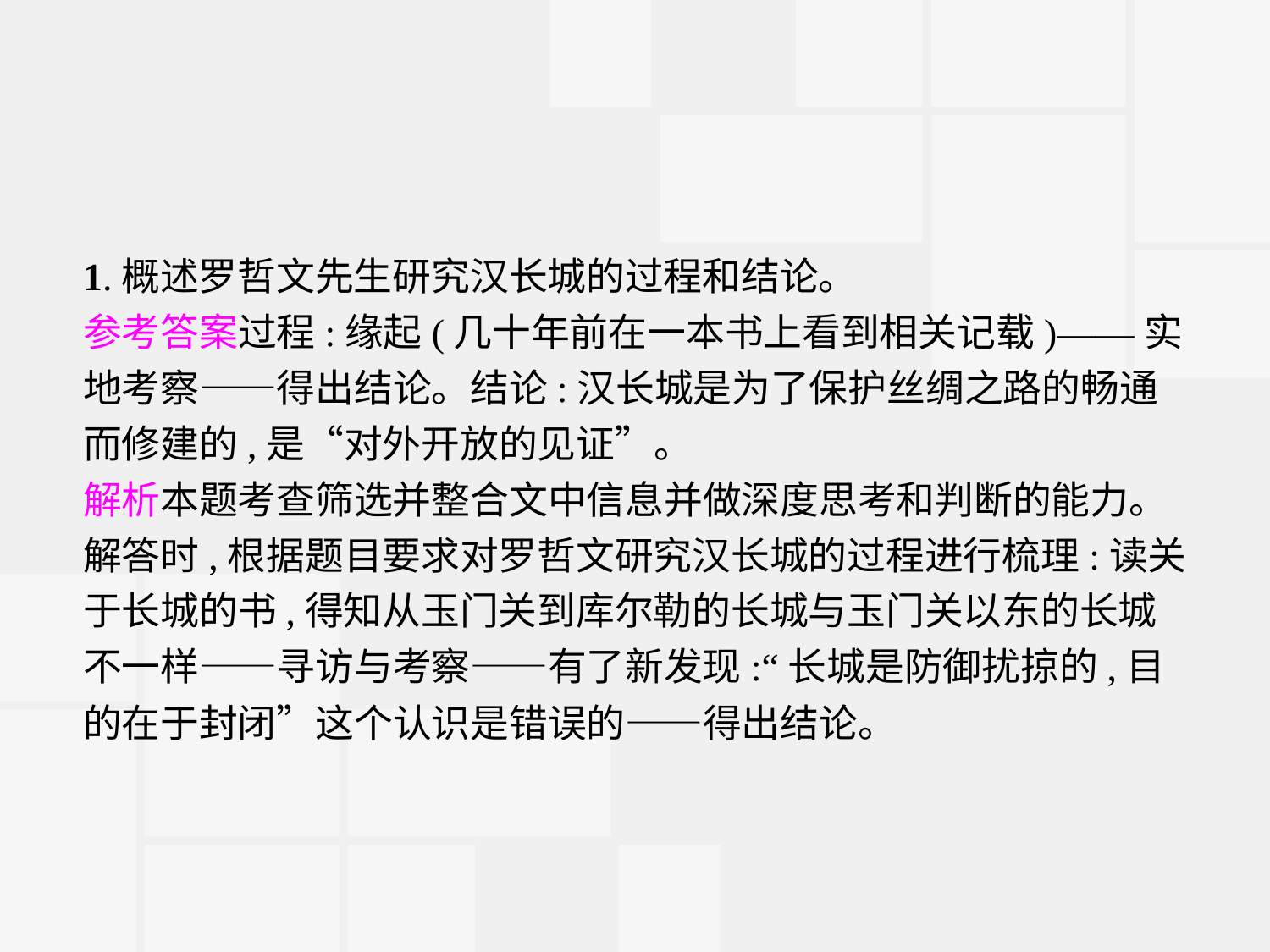

1.概述罗哲文先生研究汉长城的过程和结论。
参考答案过程:缘起(几十年前在一本书上看到相关记载)——实地考察——得出结论。结论:汉长城是为了保护丝绸之路的畅通而修建的,是“对外开放的见证”。
解析本题考查筛选并整合文中信息并做深度思考和判断的能力。解答时,根据题目要求对罗哲文研究汉长城的过程进行梳理:读关于长城的书,得知从玉门关到库尔勒的长城与玉门关以东的长城不一样——寻访与考察——有了新发现:“长城是防御扰掠的,目的在于封闭”这个认识是错误的——得出结论。